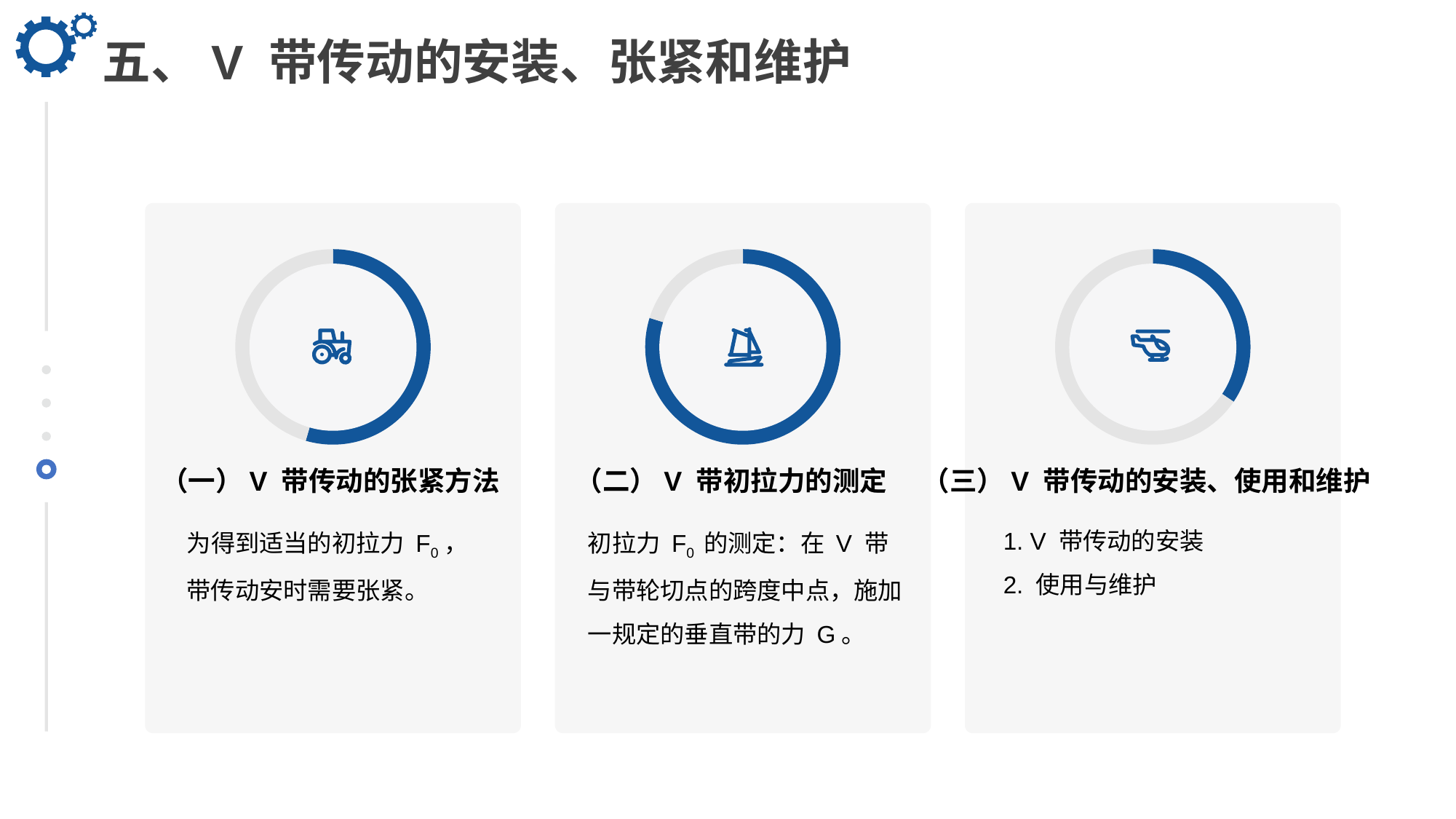

五、V 带传动的安装、张紧和维护

### Chart

| Category | Region 1 |
|---|---|
| April | 91.0 |
| May | 76.0 |

### Chart

| Category | Region 1 |
|---|---|
| April | 300.0 |
| May | 76.0 |

### Chart

| Category | Region 1 |
|---|---|
| April | 40.0 |
| May | 76.0 |

（一）V 带传动的张紧方法
（二）V 带初拉力的测定
（三）V 带传动的安装、使用和维护
为得到适当的初拉力 F0，带传动安时需要张紧。
1. V 带传动的安装
2. 使用与维护
初拉力 F0 的测定：在 V 带与带轮切点的跨度中点，施加一规定的垂直带的力 G。
16